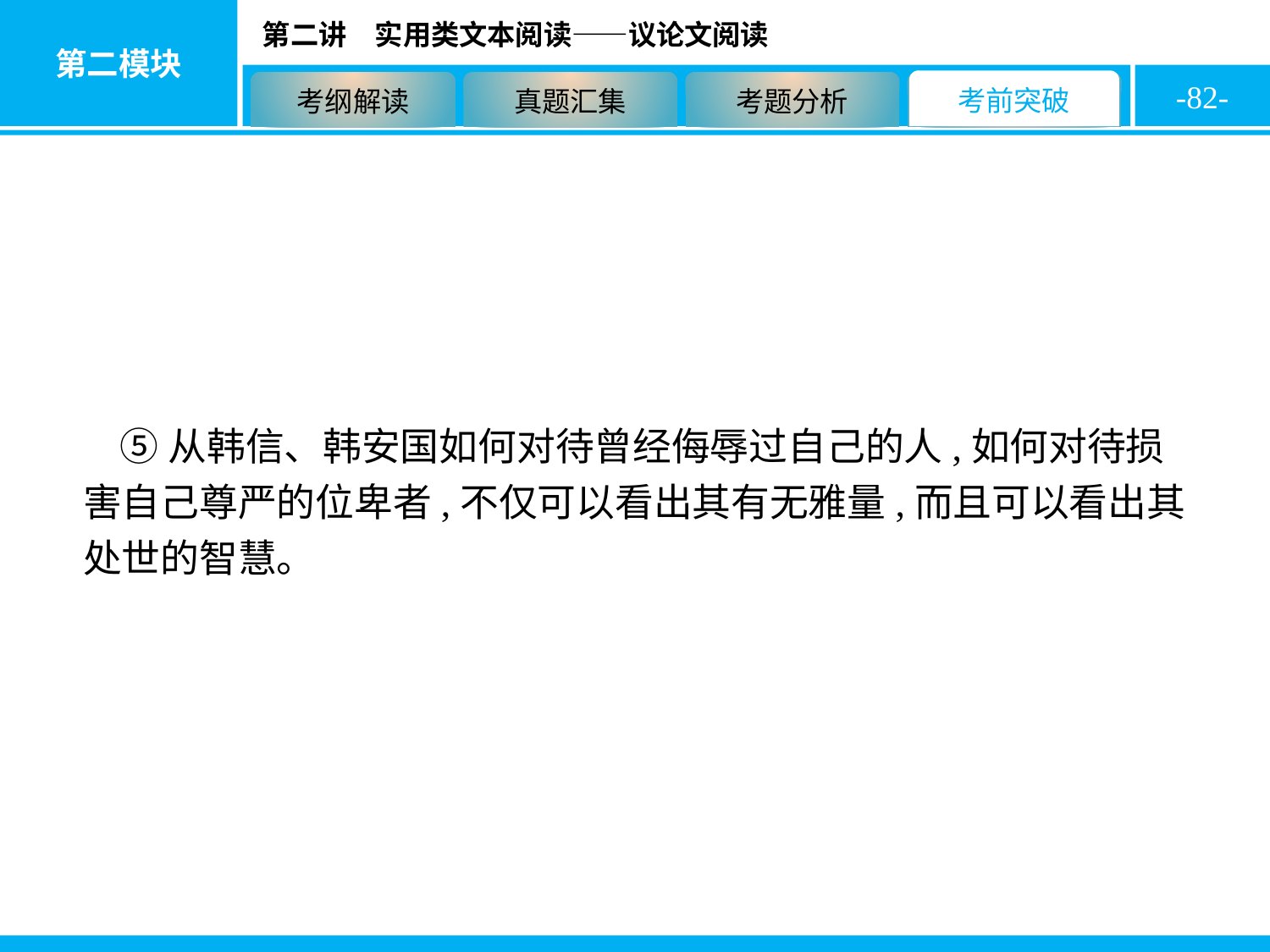

-82-
⑤从韩信、韩安国如何对待曾经侮辱过自己的人,如何对待损害自己尊严的位卑者,不仅可以看出其有无雅量,而且可以看出其处世的智慧。